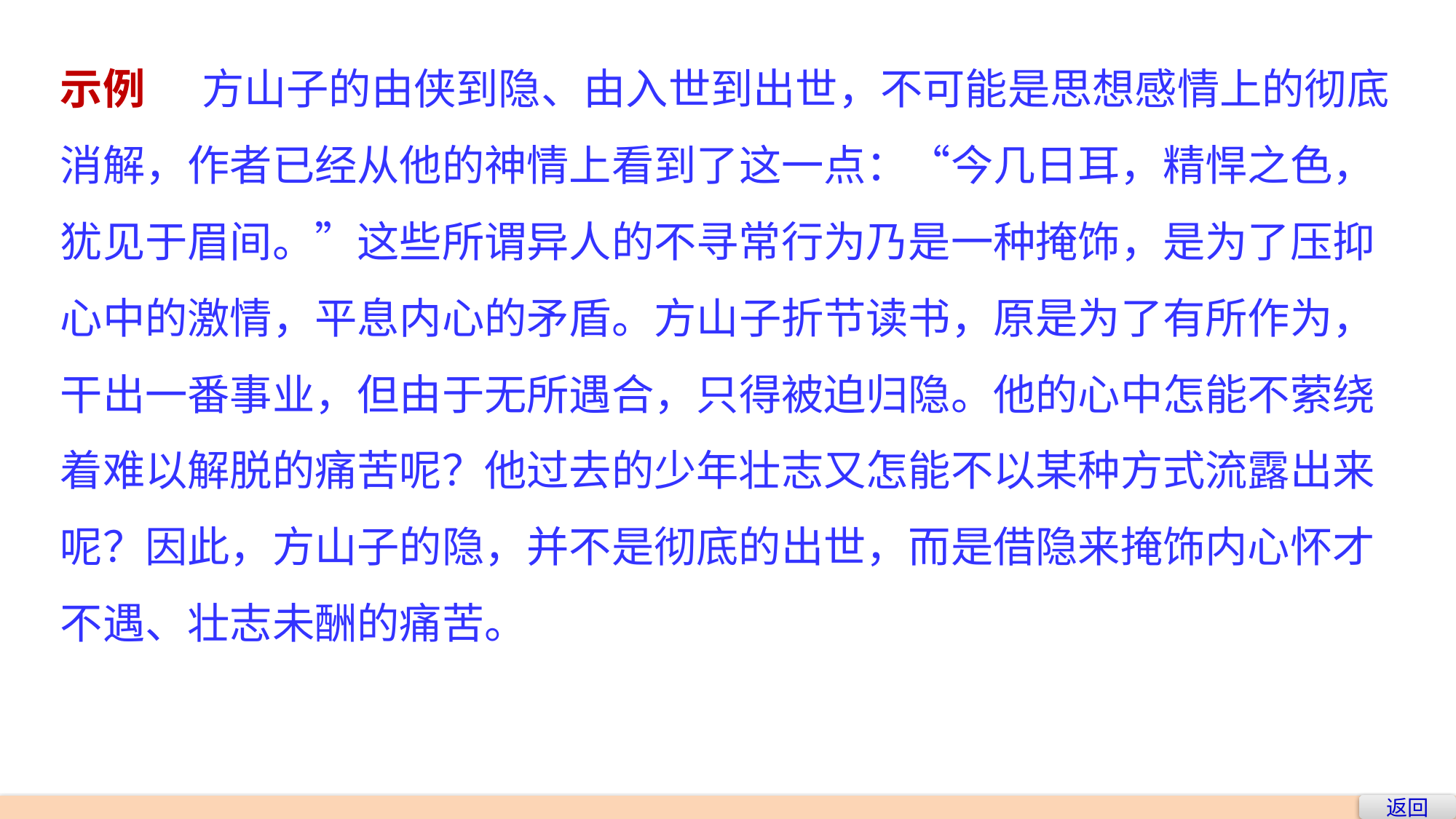

示例      方山子的由侠到隐、由入世到出世，不可能是思想感情上的彻底消解，作者已经从他的神情上看到了这一点：“今几日耳，精悍之色，犹见于眉间。”这些所谓异人的不寻常行为乃是一种掩饰，是为了压抑心中的激情，平息内心的矛盾。方山子折节读书，原是为了有所作为，干出一番事业，但由于无所遇合，只得被迫归隐。他的心中怎能不萦绕着难以解脱的痛苦呢？他过去的少年壮志又怎能不以某种方式流露出来呢？因此，方山子的隐，并不是彻底的出世，而是借隐来掩饰内心怀才不遇、壮志未酬的痛苦。
返回